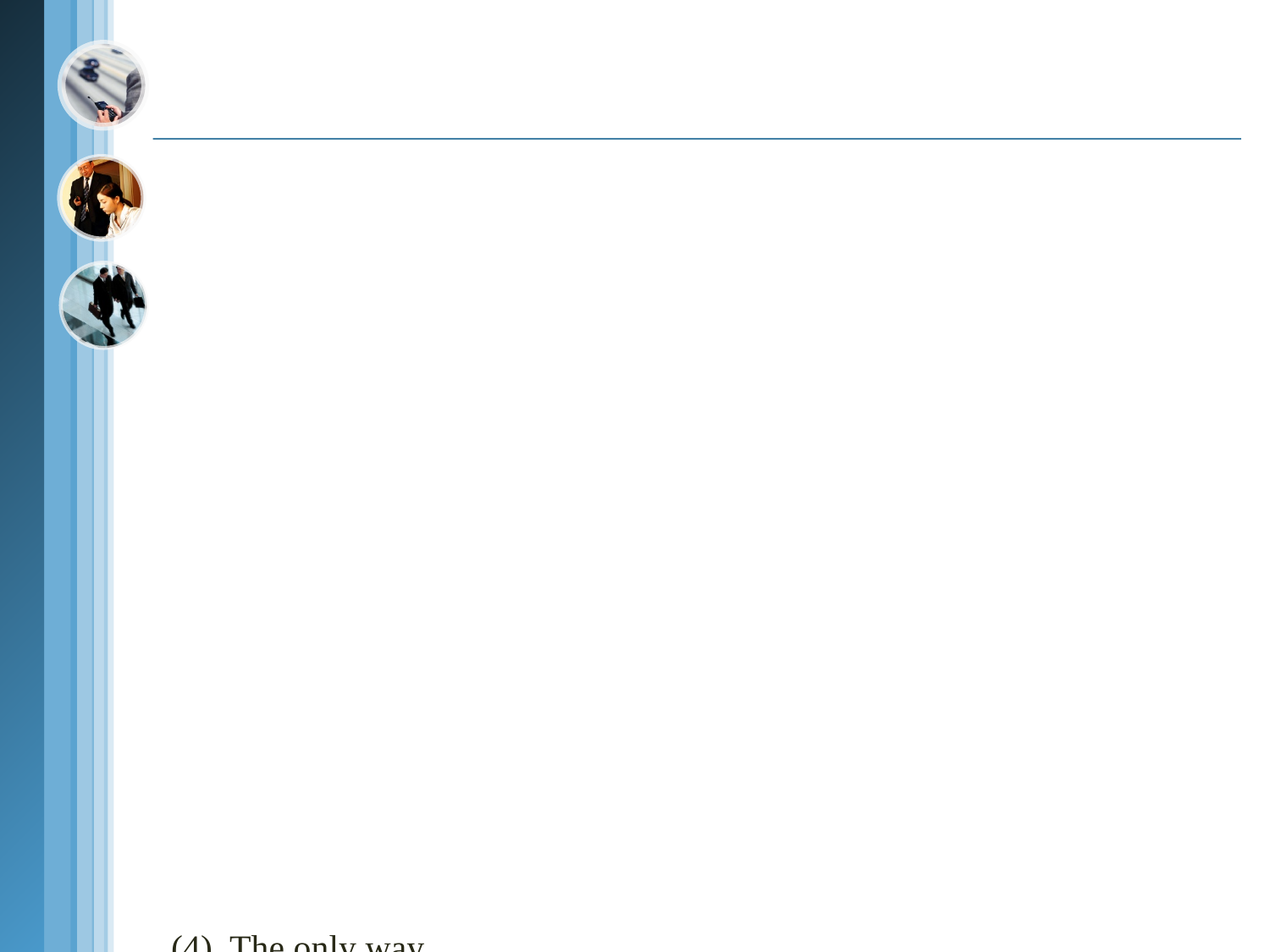

#
(4)  The only way to differentiate yourself from the competition is through service.
       服务是使你自己在竞争中突显出来的唯一途径。
    differentiate from ...显示出……，与……有区别
    e.g. Differentiate from other products and emphasize the difference.
           区分其他的产品，强调之间的差异。

（5）The company is located in Zhongshan District, Xinyang City. 公司位于信阳市中山区。
     be located in …位于……
     e.g. Xinhua Group is located in Nanshan District, Guangzhou City.
            新华集团位于广州市南山区。